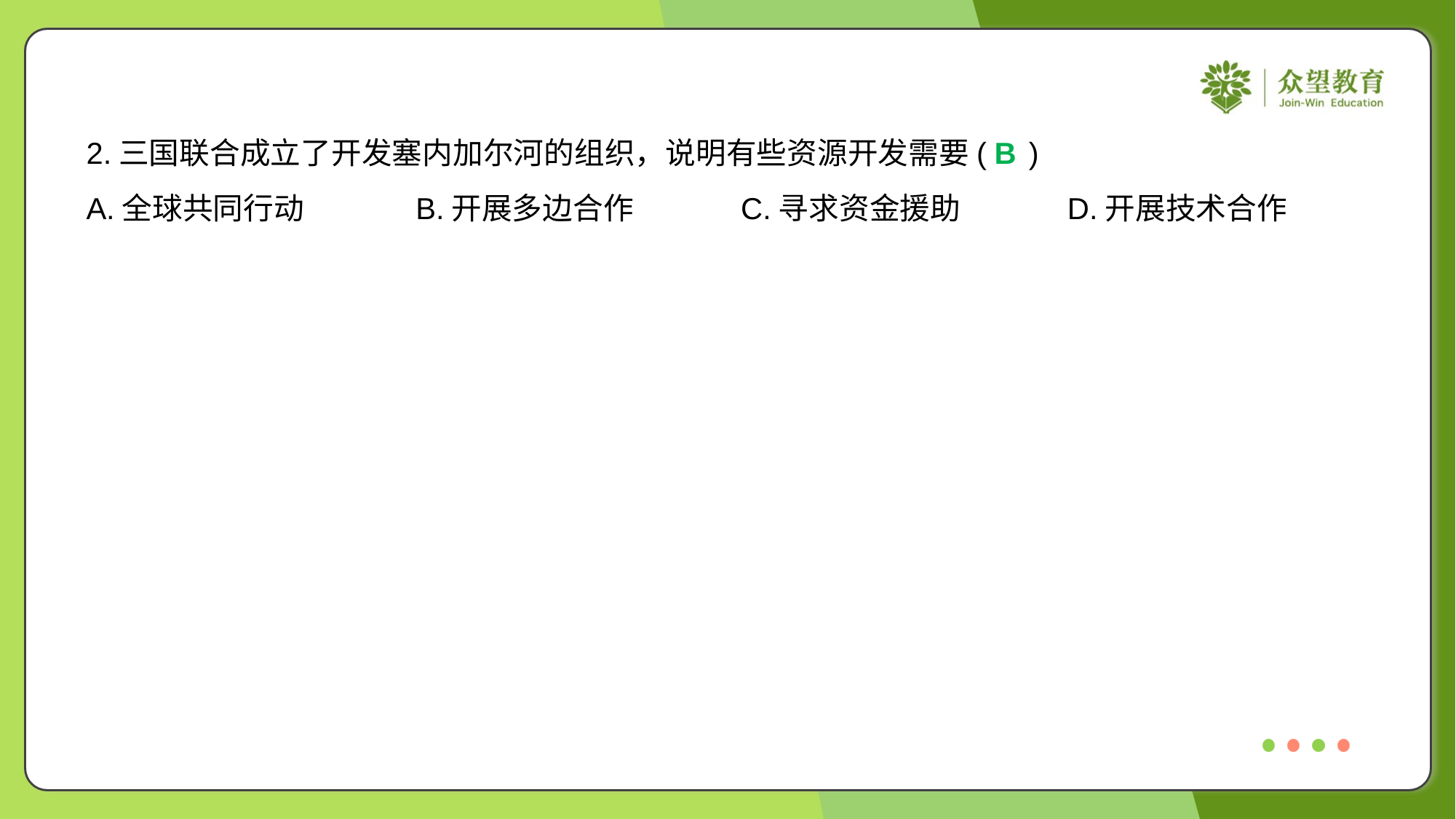

2.三国联合成立了开发塞内加尔河的组织，说明有些资源开发需要(     )
B
A.全球共同行动	B.开展多边合作	C.寻求资金援助	D.开展技术合作